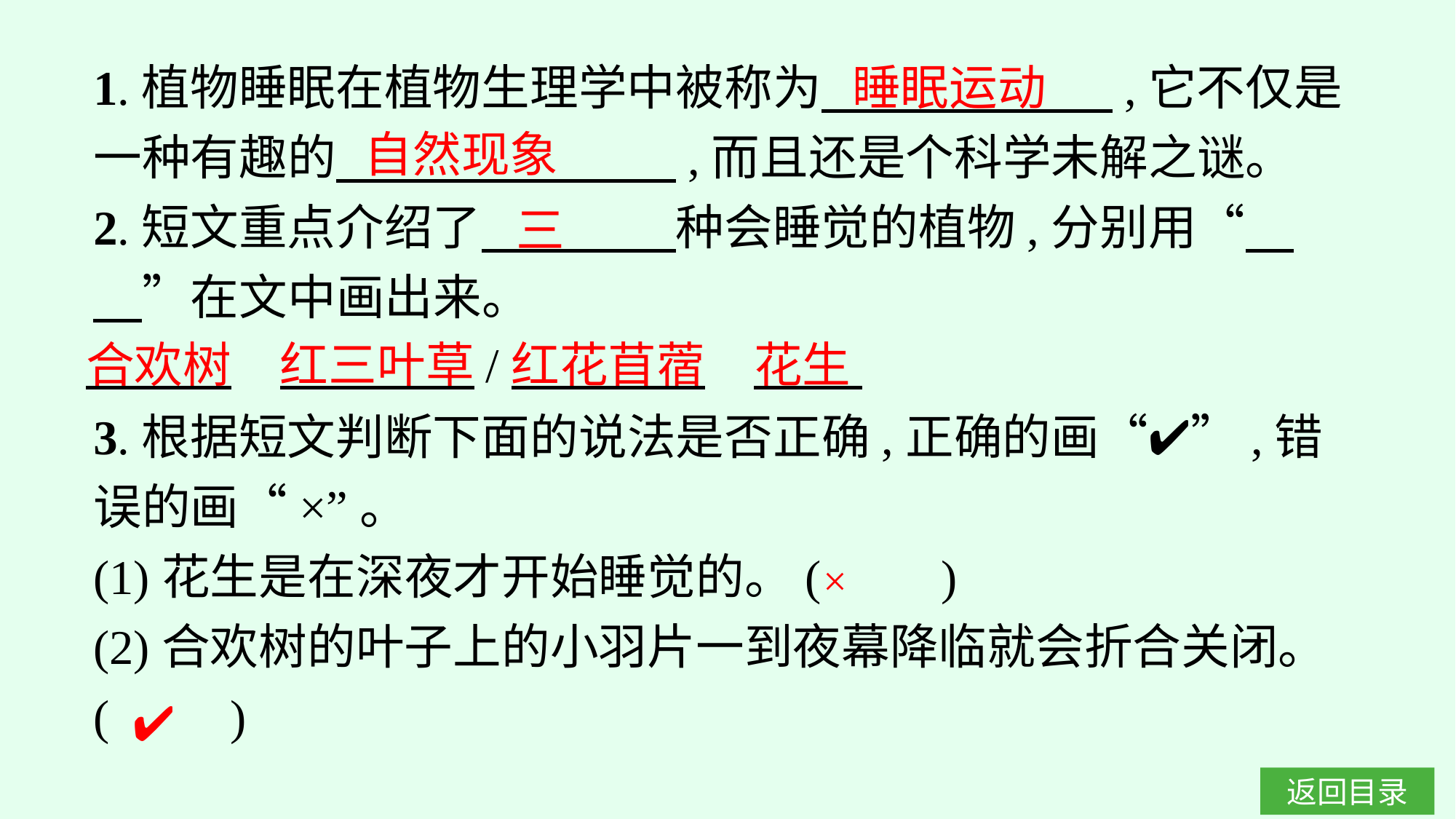

1.植物睡眠在植物生理学中被称为　　　　　　,它不仅是一种有趣的　　　　　　　,而且还是个科学未解之谜。
2.短文重点介绍了　　　　种会睡觉的植物,分别用“　　”在文中画出来。

3.根据短文判断下面的说法是否正确,正确的画“✔”,错误的画“×”。
(1)花生是在深夜才开始睡觉的。(　　)
(2)合欢树的叶子上的小羽片一到夜幕降临就会折合关闭。(　　)
睡眠运动
自然现象
三
合欢树　红三叶草/红花苜蓿　花生
×
✔